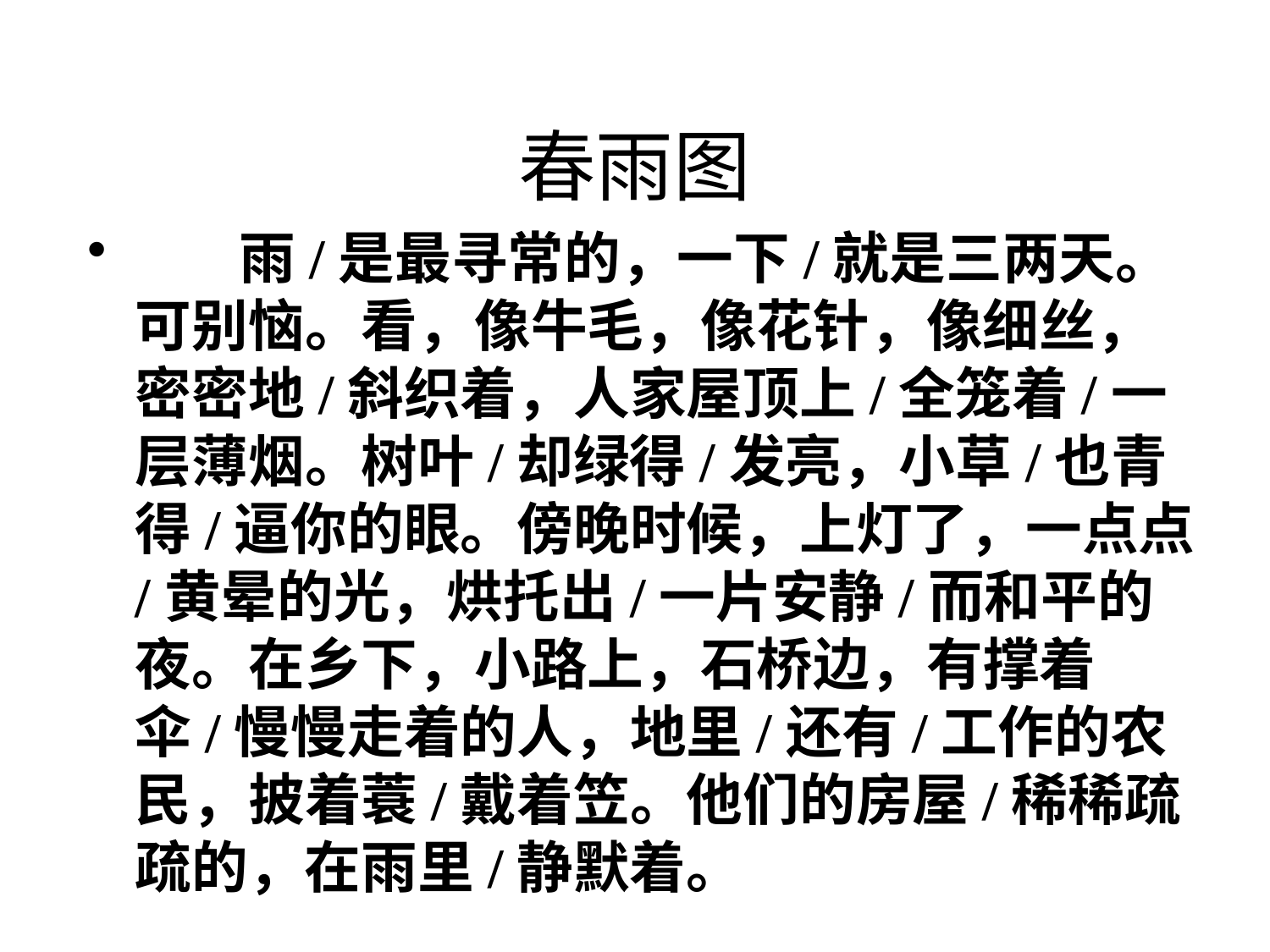

# 春雨图
       雨/是最寻常的，一下/就是三两天。可别恼。看，像牛毛，像花针，像细丝，密密地/斜织着，人家屋顶上/全笼着/一层薄烟。树叶/却绿得/发亮，小草/也青得/逼你的眼。傍晚时候，上灯了，一点点/黄晕的光，烘托出/一片安静/而和平的夜。在乡下，小路上，石桥边，有撑着伞/慢慢走着的人，地里/还有/工作的农民，披着蓑/戴着笠。他们的房屋/稀稀疏疏的，在雨里/静默着。